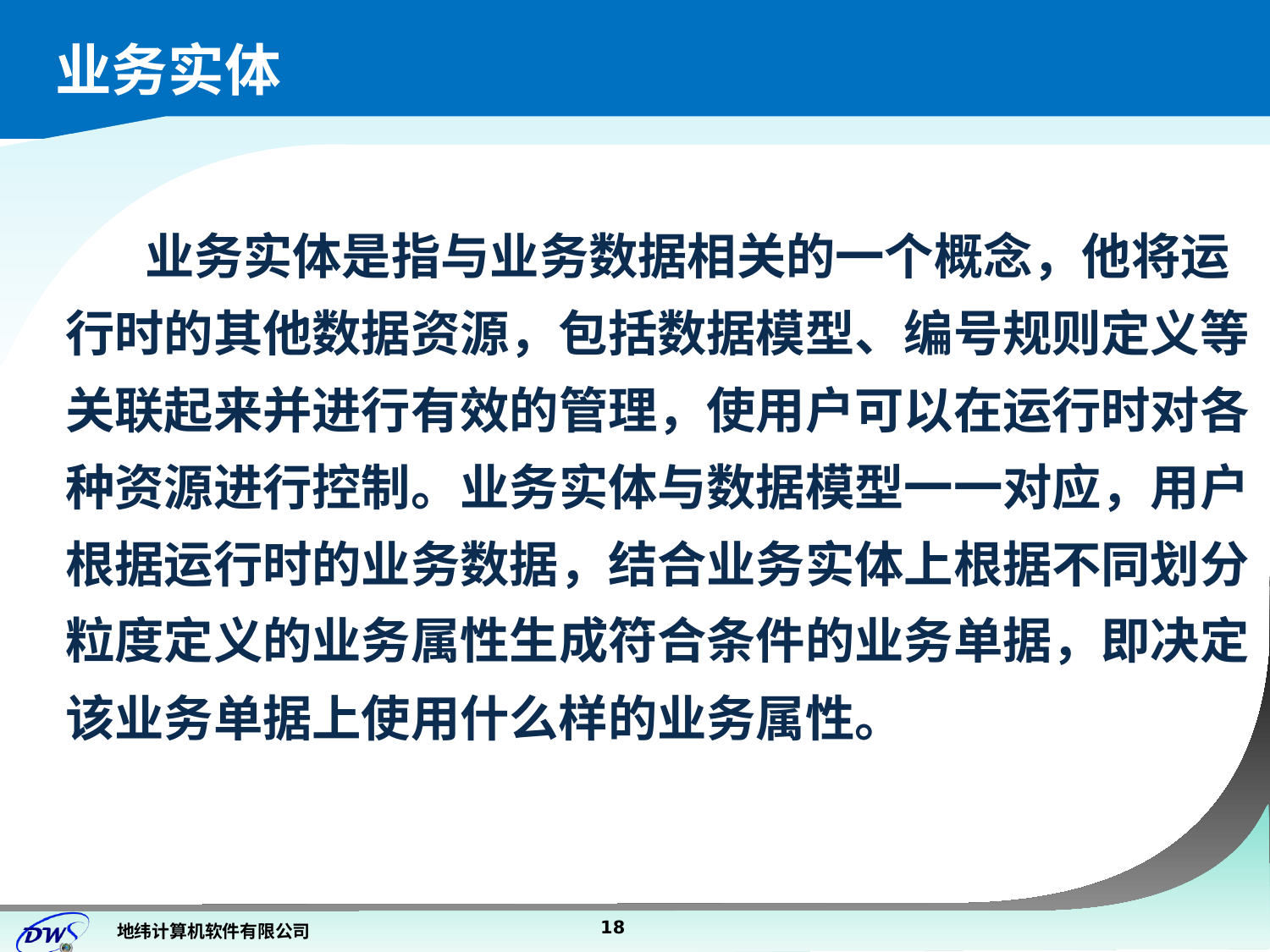

# 业务实体
      业务实体是指与业务数据相关的一个概念，他将运行时的其他数据资源，包括数据模型、编号规则定义等关联起来并进行有效的管理，使用户可以在运行时对各种资源进行控制。业务实体与数据模型一一对应，用户根据运行时的业务数据，结合业务实体上根据不同划分粒度定义的业务属性生成符合条件的业务单据，即决定该业务单据上使用什么样的业务属性。

18
地纬计算机软件有限公司